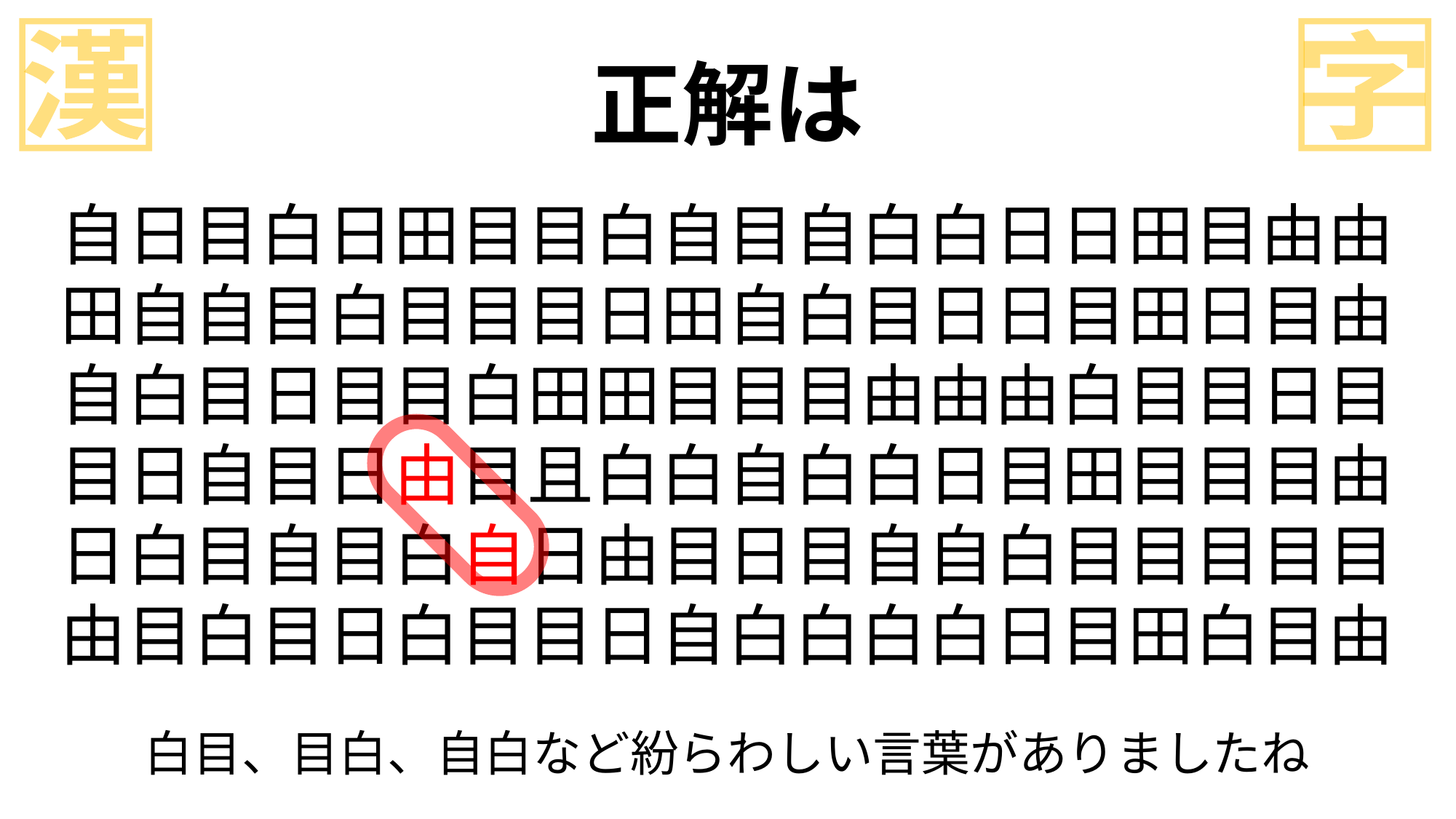

漢

字
正解は
自日目白日田目目白自目自白白日日田目由由
田自自目白目目目日田自白目日日目田日目由
自白目日目目白田田目目目由由由白目目日目
目日自目日由目且白白自白白日目田目目目由
日白目自目白自日由目日目自自白目目目目目
由目白目日白目目日自白白白白日目田白目由

白目、目白、自白など紛らわしい言葉がありましたね